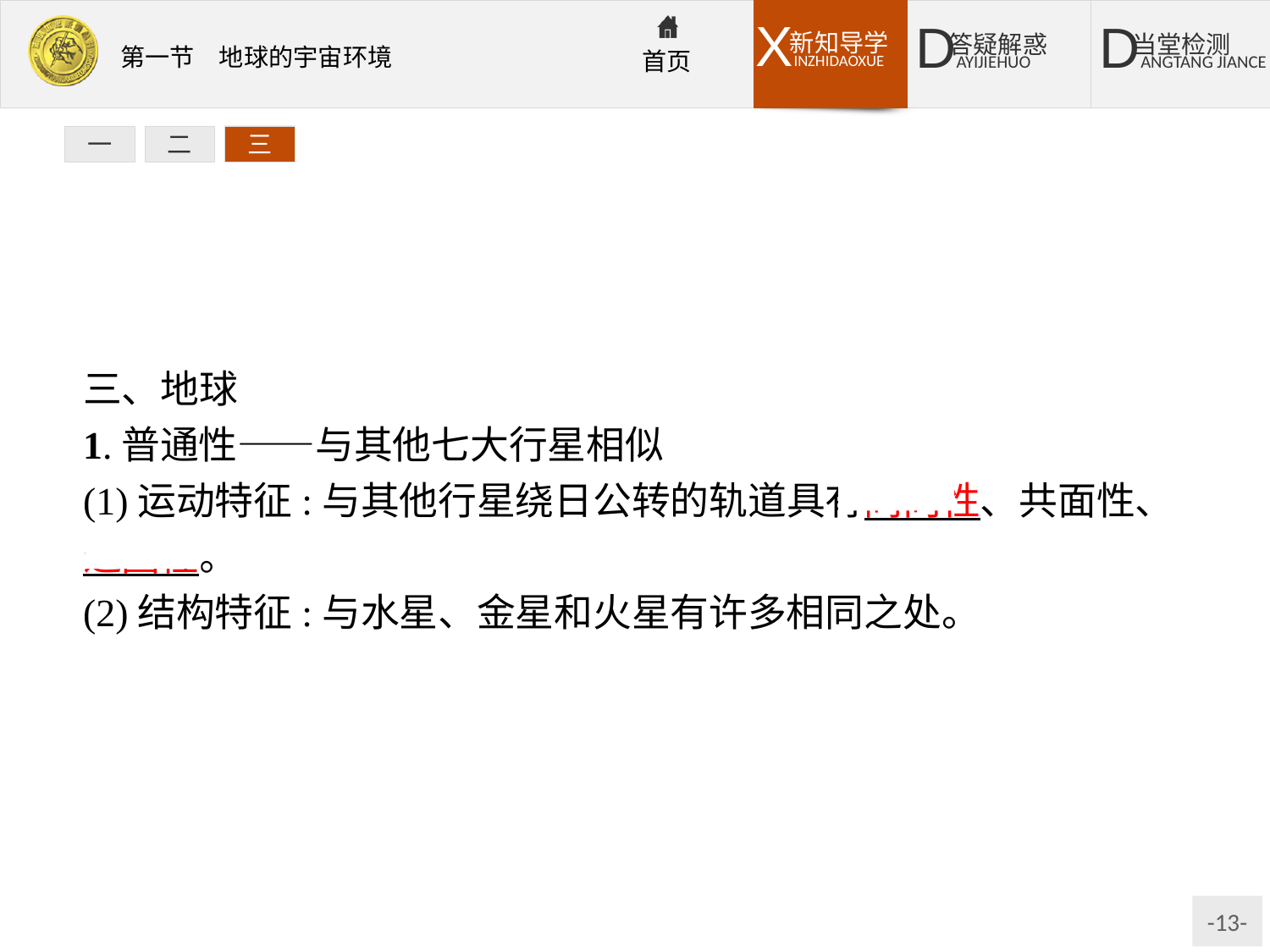

一
二
三
三、地球
1.普通性——与其他七大行星相似
(1)运动特征:与其他行星绕日公转的轨道具有同向性、共面性、近圆性。
(2)结构特征:与水星、金星和火星有许多相同之处。